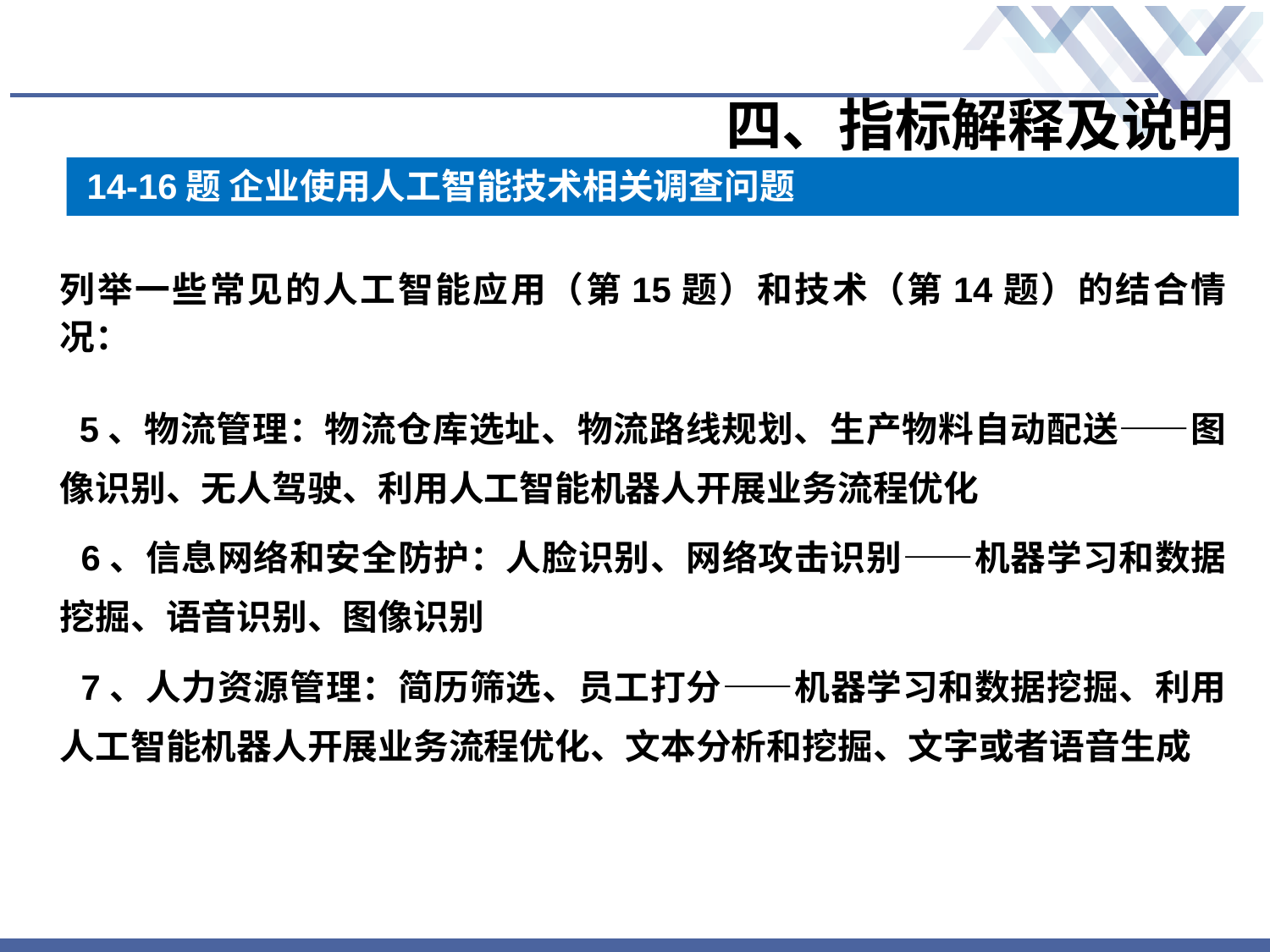

四、指标解释及说明
14-16题 企业使用人工智能技术相关调查问题
列举一些常见的人工智能应用（第15题）和技术（第14题）的结合情况：

  5、物流管理：物流仓库选址、物流路线规划、生产物料自动配送——图像识别、无人驾驶、利用人工智能机器人开展业务流程优化
  6、信息网络和安全防护：人脸识别、网络攻击识别——机器学习和数据挖掘、语音识别、图像识别
  7、人力资源管理：简历筛选、员工打分——机器学习和数据挖掘、利用人工智能机器人开展业务流程优化、文本分析和挖掘、文字或者语音生成